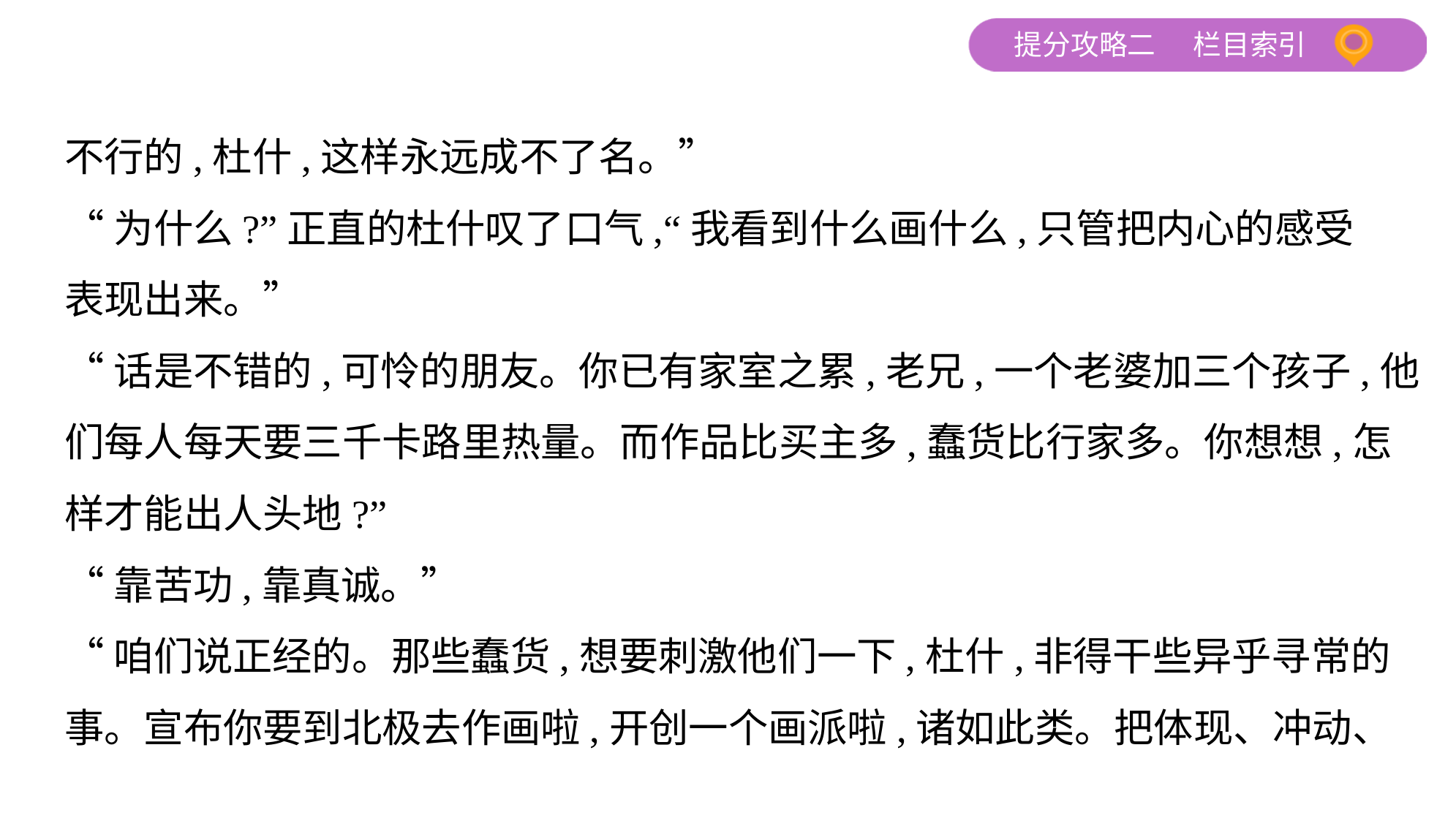

不行的,杜什,这样永远成不了名。”
“为什么?”正直的杜什叹了口气,“我看到什么画什么,只管把内心的感受
表现出来。”
“话是不错的,可怜的朋友。你已有家室之累,老兄,一个老婆加三个孩子,他
们每人每天要三千卡路里热量。而作品比买主多,蠢货比行家多。你想想,怎
样才能出人头地?”
“靠苦功,靠真诚。”
“咱们说正经的。那些蠢货,想要刺激他们一下,杜什,非得干些异乎寻常的
事。宣布你要到北极去作画啦,开创一个画派啦,诸如此类。把体现、冲动、